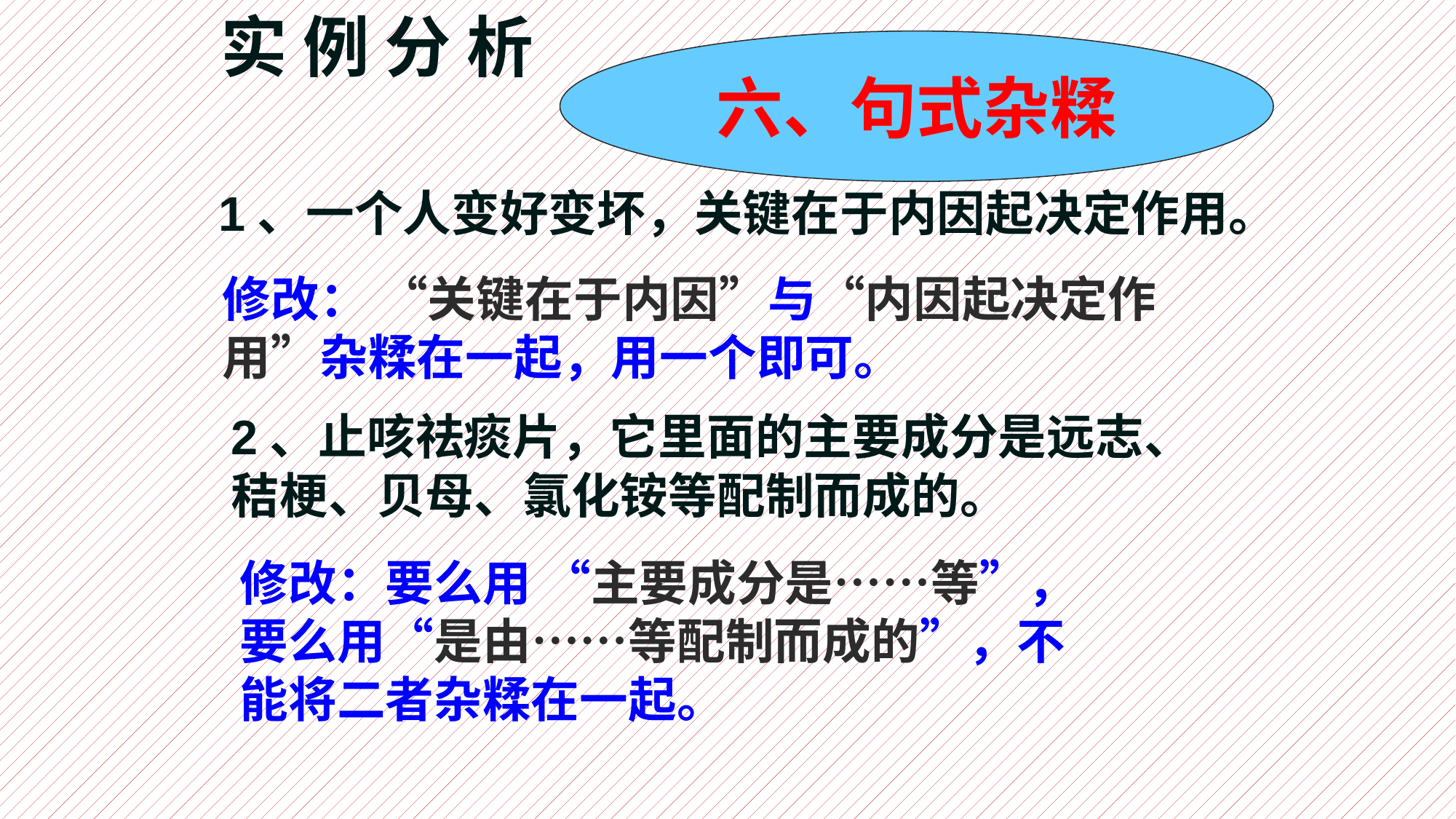

实 例 分 析
六、句式杂糅
1、一个人变好变坏，关键在于内因起决定作用。

修改： “关键在于内因”与“内因起决定作用”杂糅在一起，用一个即可。

2、止咳祛痰片，它里面的主要成分是远志、秸梗、贝母、氯化铵等配制而成的。
修改：要么用 “主要成分是……等”，要么用“是由……等配制而成的”，不能将二者杂糅在一起。